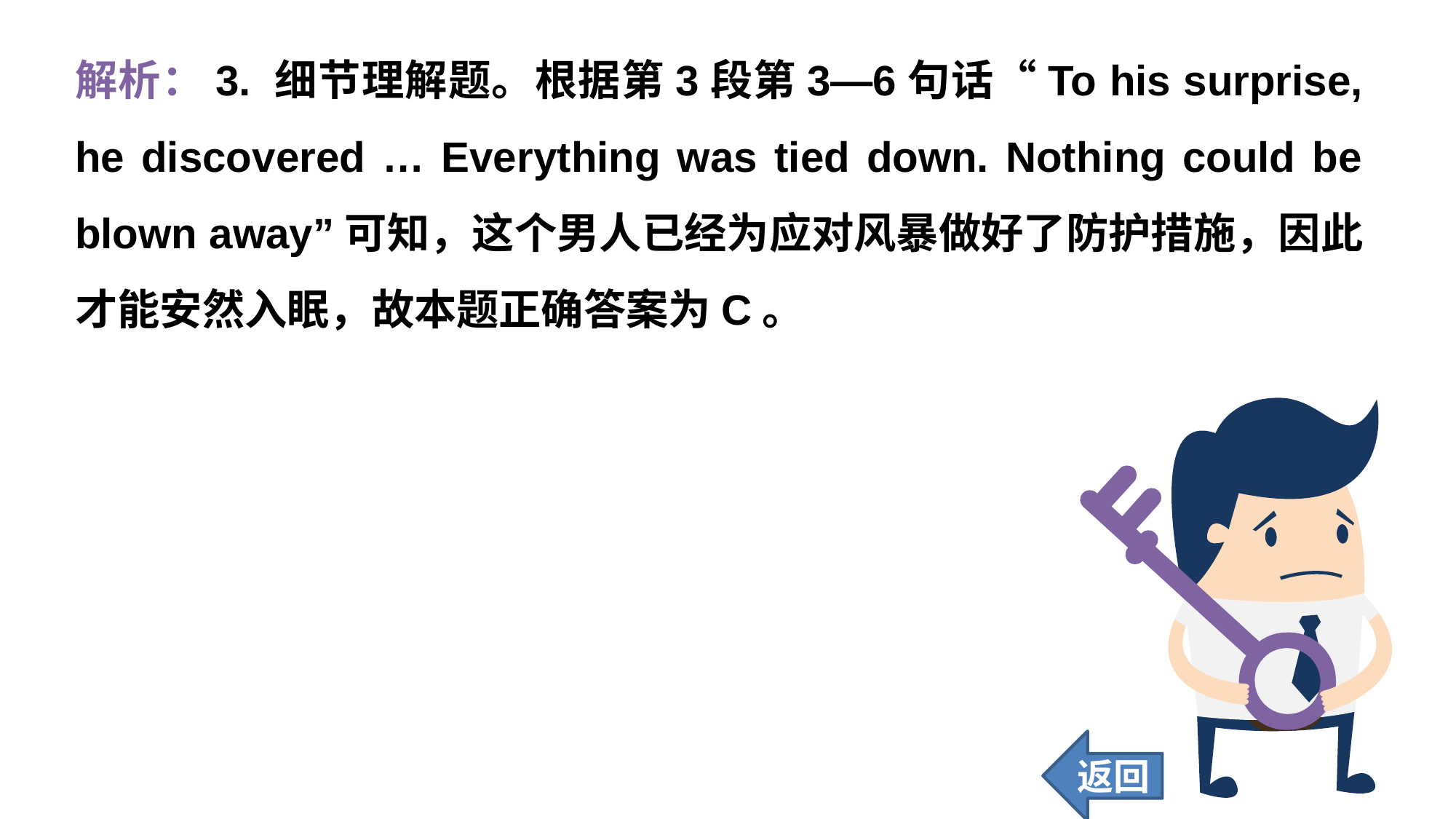

解析：3. 细节理解题。根据第3段第3—6句话“To his surprise, he discovered … Everything was tied down. Nothing could be blown away”可知，这个男人已经为应对风暴做好了防护措施，因此才能安然入眠，故本题正确答案为C。

返回
270